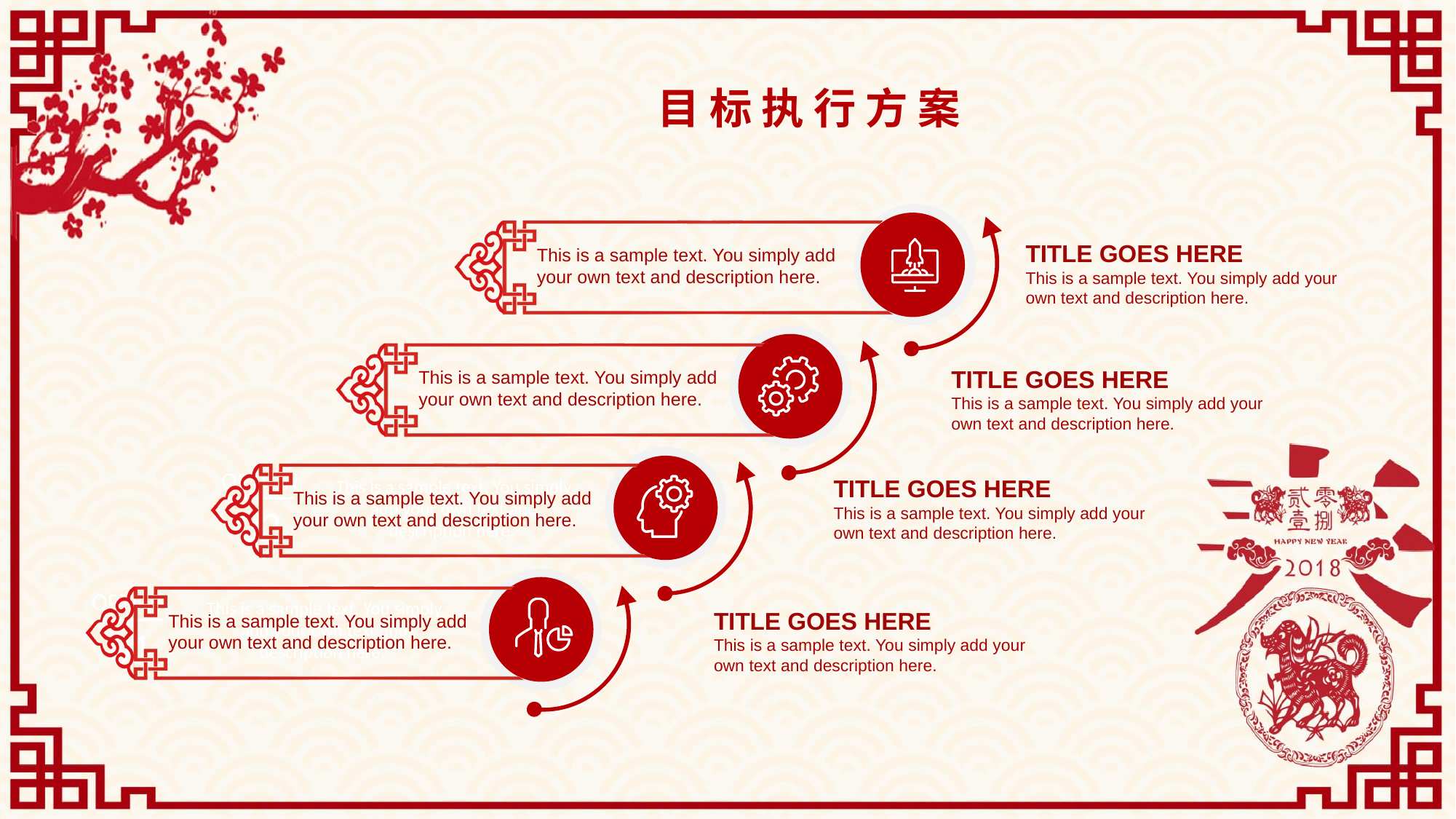

目 标 执 行 方 案

This is a sample text. You simply add your own text and description here.

TITLE GOES HERE
This is a sample text. You simply add your own text and description here.

This is a sample text. You simply add your own text and description here.

TITLE GOES HERE
This is a sample text. You simply add your own text and description here.

This is a sample text. You simply add your own text and description here.

TITLE GOES HERE
This is a sample text. You simply add your own text and description here.

OPTION

02
This is a sample text. You simply add your own text and description here.

This is a sample text. You simply add your own text and description here.

TITLE GOES HERE
This is a sample text. You simply add your own text and description here.
OPTION

01
This is a sample text. You simply add your own text and description here.